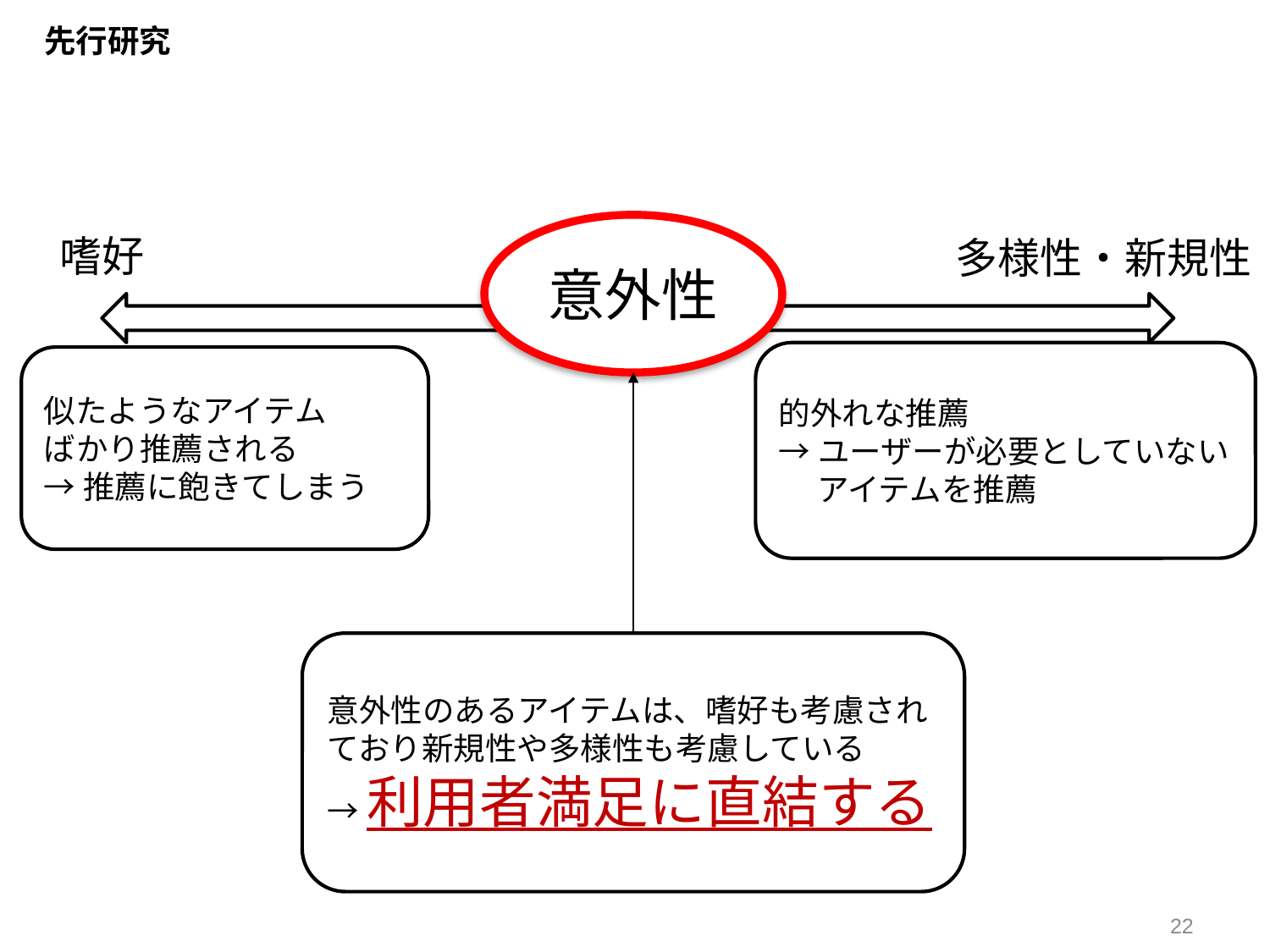

先行研究
意外性
嗜好
多様性・新規性

的外れな推薦
→ユーザーが必要としていない
　 アイテムを推薦
似たようなアイテム
ばかり推薦される
→推薦に飽きてしまう
意外性のあるアイテムは、嗜好も考慮されており新規性や多様性も考慮している
→利用者満足に直結する
22